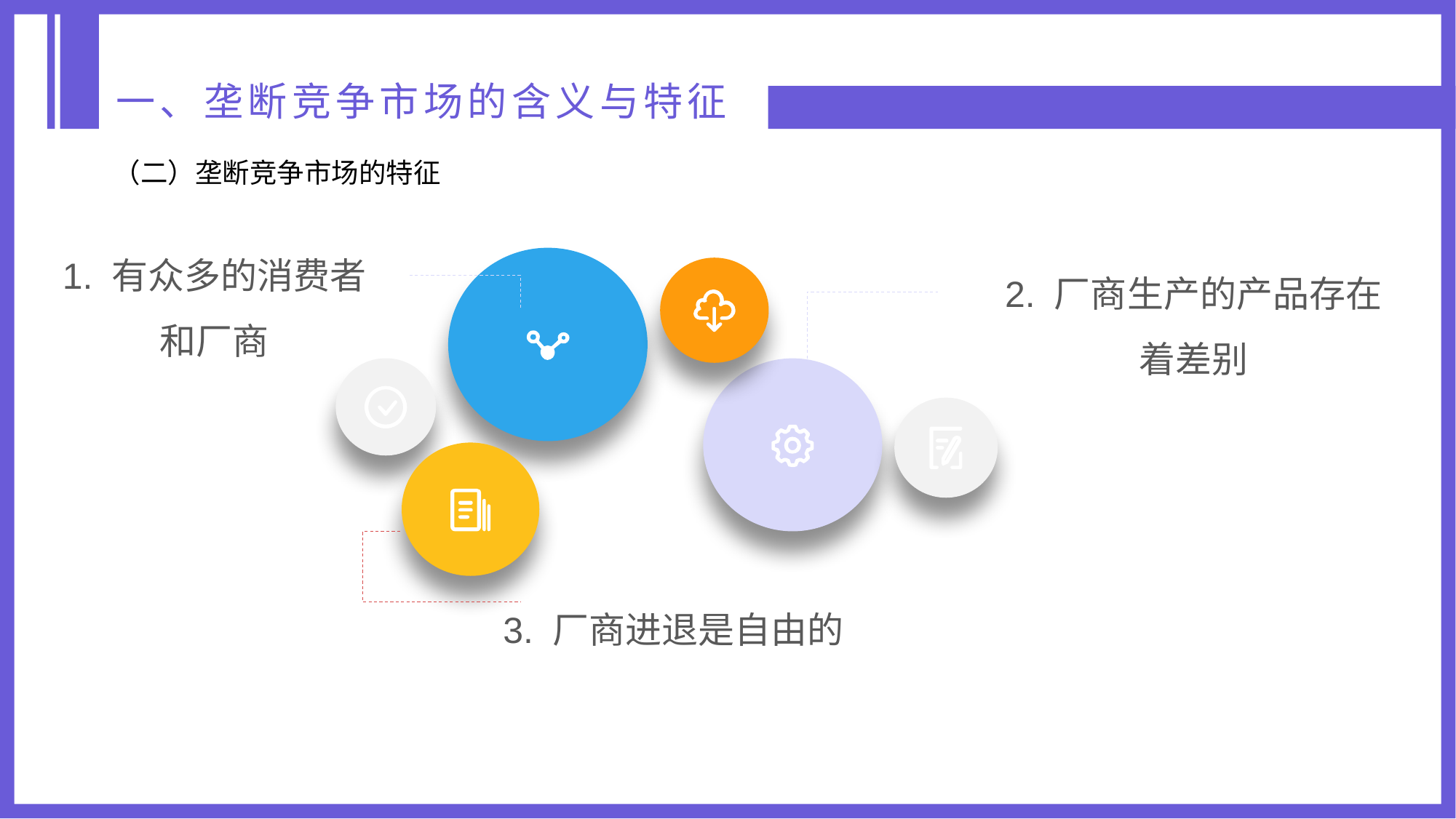

一、垄断竞争市场的含义与特征
（二）垄断竞争市场的特征
1. 有众多的消费者和厂商

2. 厂商生产的产品存在着差别

3. 厂商进退是自由的